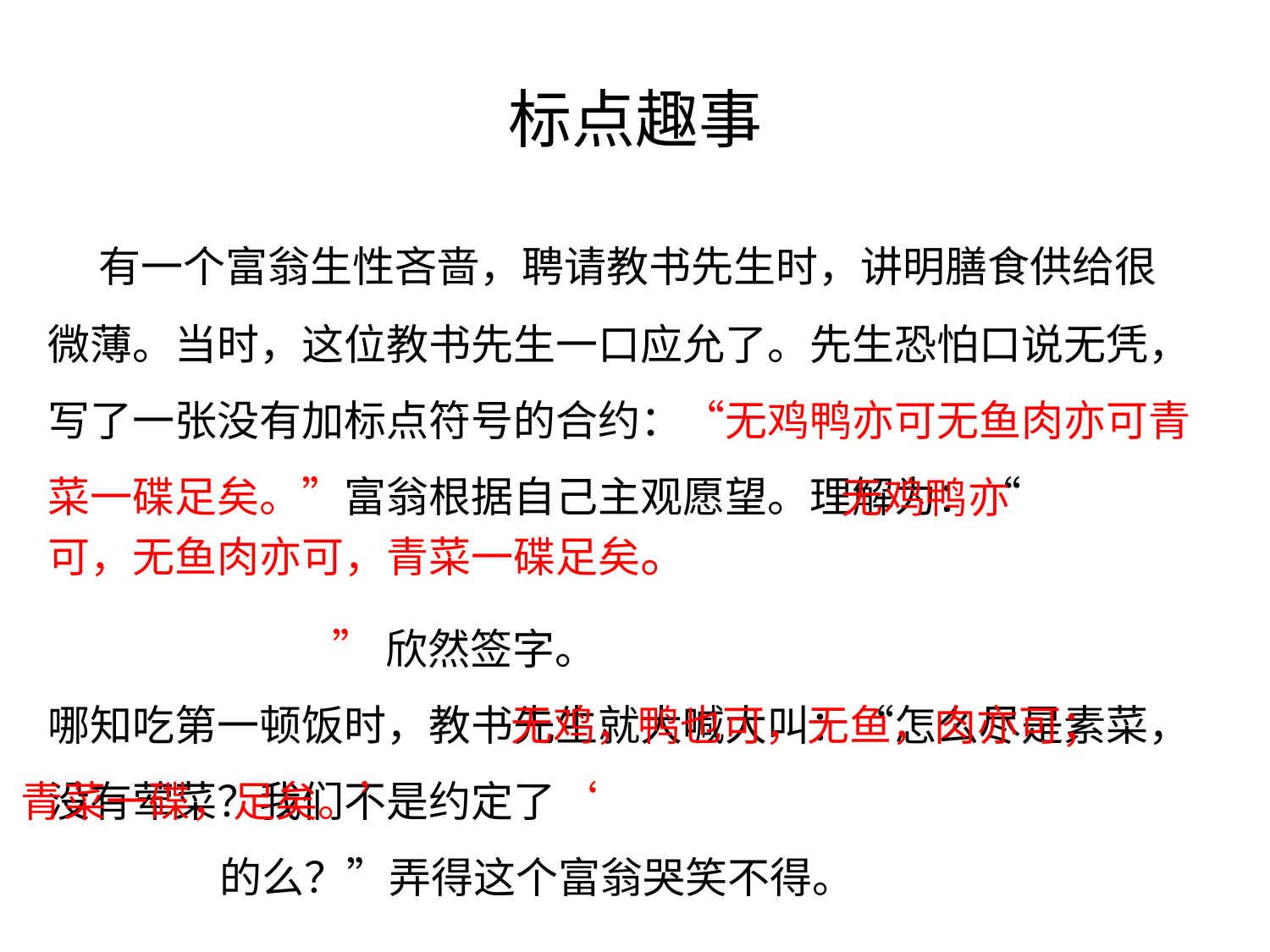

# 标点趣事
    有一个富翁生性吝啬，聘请教书先生时，讲明膳食供给很微薄。当时，这位教书先生一口应允了。先生恐怕口说无凭，写了一张没有加标点符号的合约：“无鸡鸭亦可无鱼肉亦可青菜一碟足矣。”富翁根据自己主观愿望。理解为：“
                              ”欣然签字。
哪知吃第一顿饭时，教书先生就大喊大叫：“怎么尽是素菜，没有荤菜？我们不是约定了‘
                 的么？”弄得这个富翁哭笑不得。
                                                                       无鸡鸭亦
可，无鱼肉亦可，青菜一碟足矣。
                                                                   无鸡，鸭也可，无鱼，肉亦可；
青菜一碟，足矣。’